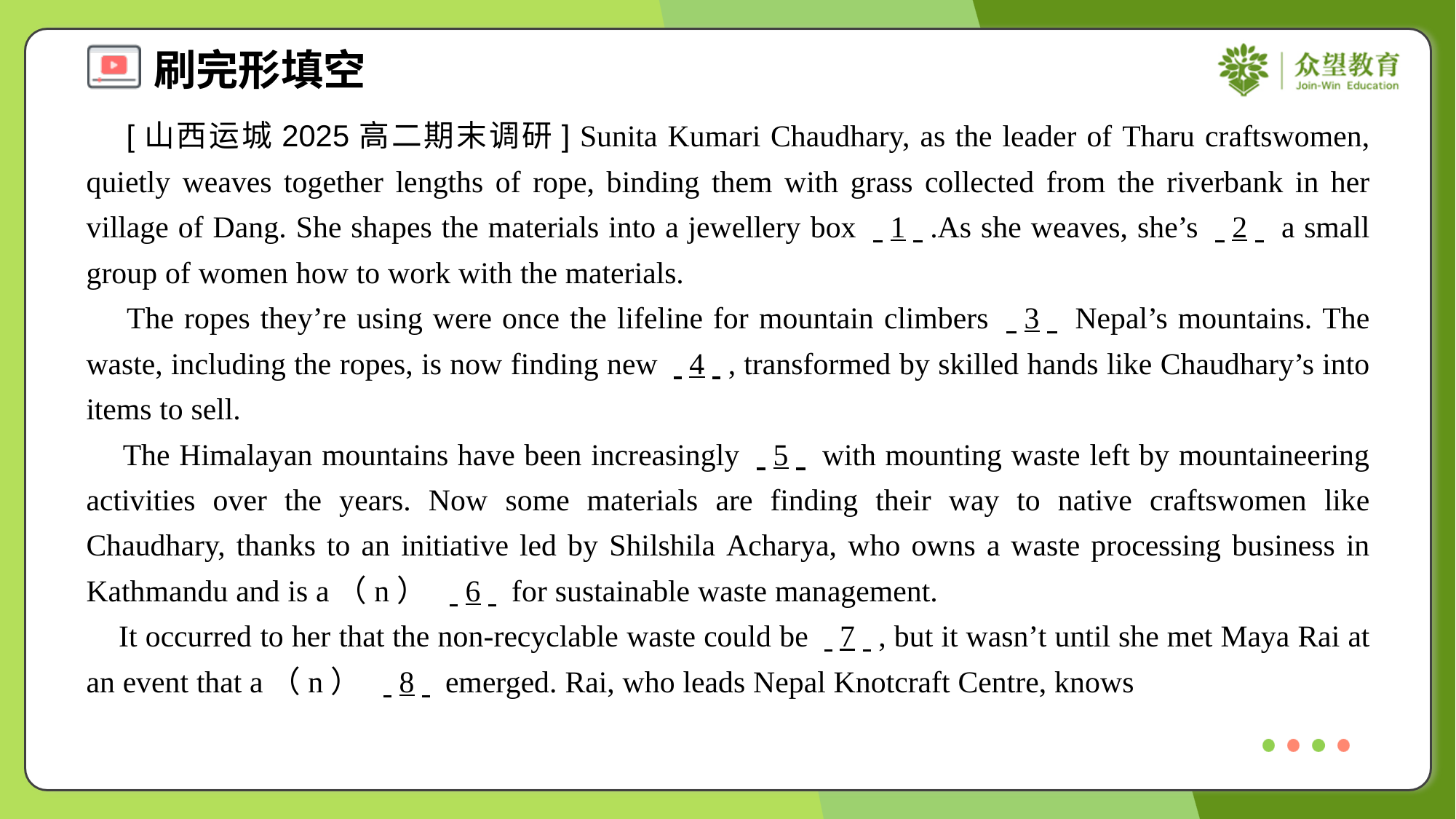

[山西运城2025高二期末调研] Sunita Kumari Chaudhary, as the leader of Tharu craftswomen, quietly weaves together lengths of rope, binding them with grass collected from the riverbank in her village of Dang. She shapes the materials into a jewellery box . .1. ..As she weaves, she’s . .2. . a small group of women how to work with the materials.
    The ropes they’re using were once the lifeline for mountain climbers . .3. . Nepal’s mountains. The waste, including the ropes, is now finding new . .4. ., transformed by skilled hands like Chaudhary’s into items to sell.
    The Himalayan mountains have been increasingly . .5. . with mounting waste left by mountaineering activities over the years. Now some materials are finding their way to native craftswomen like Chaudhary, thanks to an initiative led by Shilshila Acharya, who owns a waste processing business in Kathmandu and is a（n） . .6. . for sustainable waste management.
    It occurred to her that the non-recyclable waste could be . .7. ., but it wasn’t until she met Maya Rai at an event that a（n） . .8. . emerged. Rai, who leads Nepal Knotcraft Centre, knows